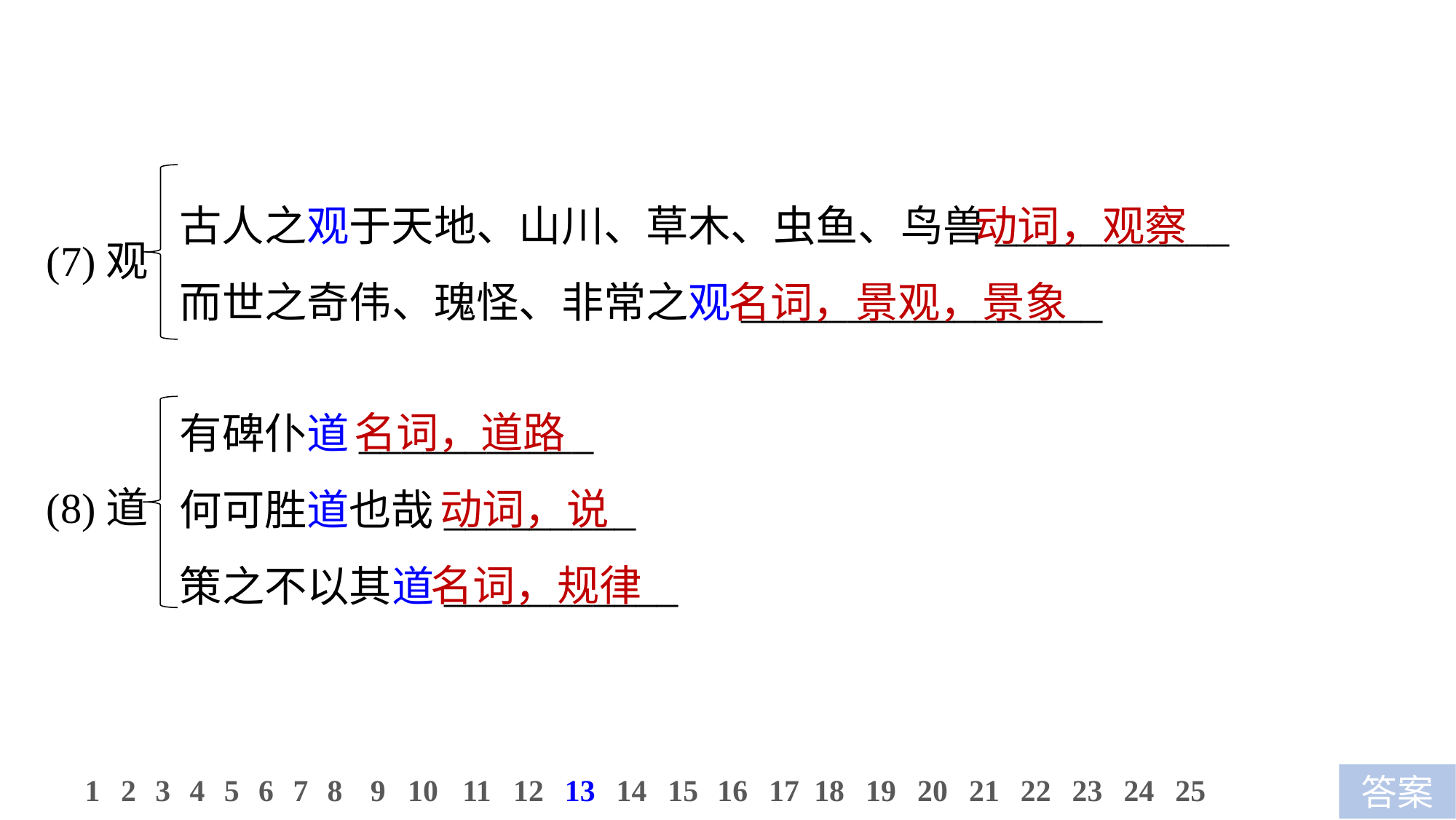

古人之观于天地、山川、草木、虫鱼、鸟兽___________
而世之奇伟、瑰怪、非常之观_________________
                         动词，观察
名词，景观，景象
(7)观
名词，道路
        动词，说
       名词，规律
有碑仆道___________
何可胜道也哉_________
策之不以其道___________

(8)道
11
12
13
14
15
16
17
18
19
20
21
22
23
24
25
1
2
3
4
5
6
7
8
9
10
答案